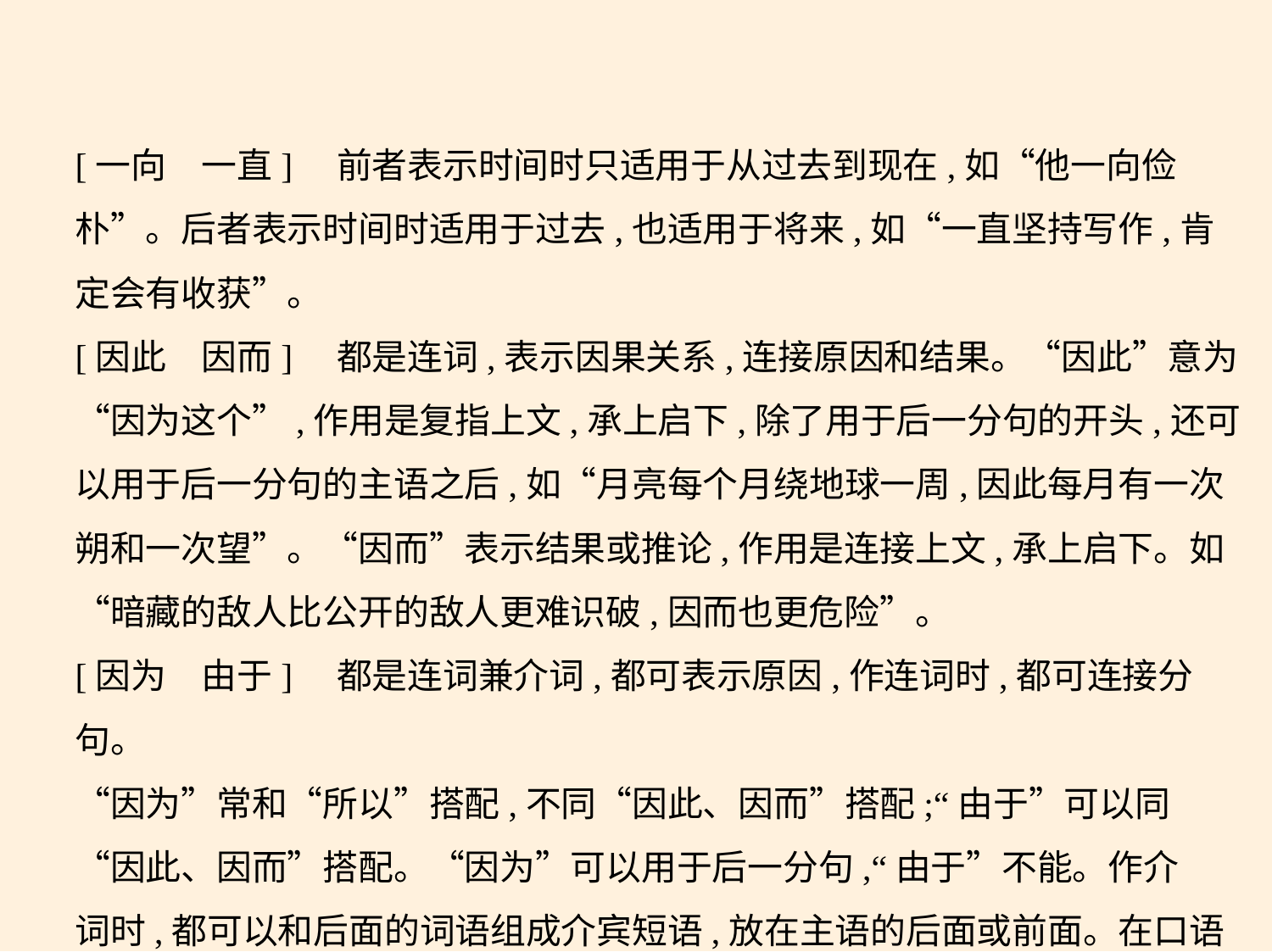

[一向　一直]　前者表示时间时只适用于从过去到现在,如“他一向俭
朴”。后者表示时间时适用于过去,也适用于将来,如“一直坚持写作,肯
定会有收获”。
[因此　因而]　都是连词,表示因果关系,连接原因和结果。“因此”意为
“因为这个”,作用是复指上文,承上启下,除了用于后一分句的开头,还可
以用于后一分句的主语之后,如“月亮每个月绕地球一周,因此每月有一次
朔和一次望”。“因而”表示结果或推论,作用是连接上文,承上启下。如
“暗藏的敌人比公开的敌人更难识破,因而也更危险”。
[因为　由于]　都是连词兼介词,都可表示原因,作连词时,都可连接分句。
“因为”常和“所以”搭配,不同“因此、因而”搭配;“由于”可以同
“因此、因而”搭配。“因为”可以用于后一分句,“由于”不能。作介
词时,都可以和后面的词语组成介宾短语,放在主语的后面或前面。在口语